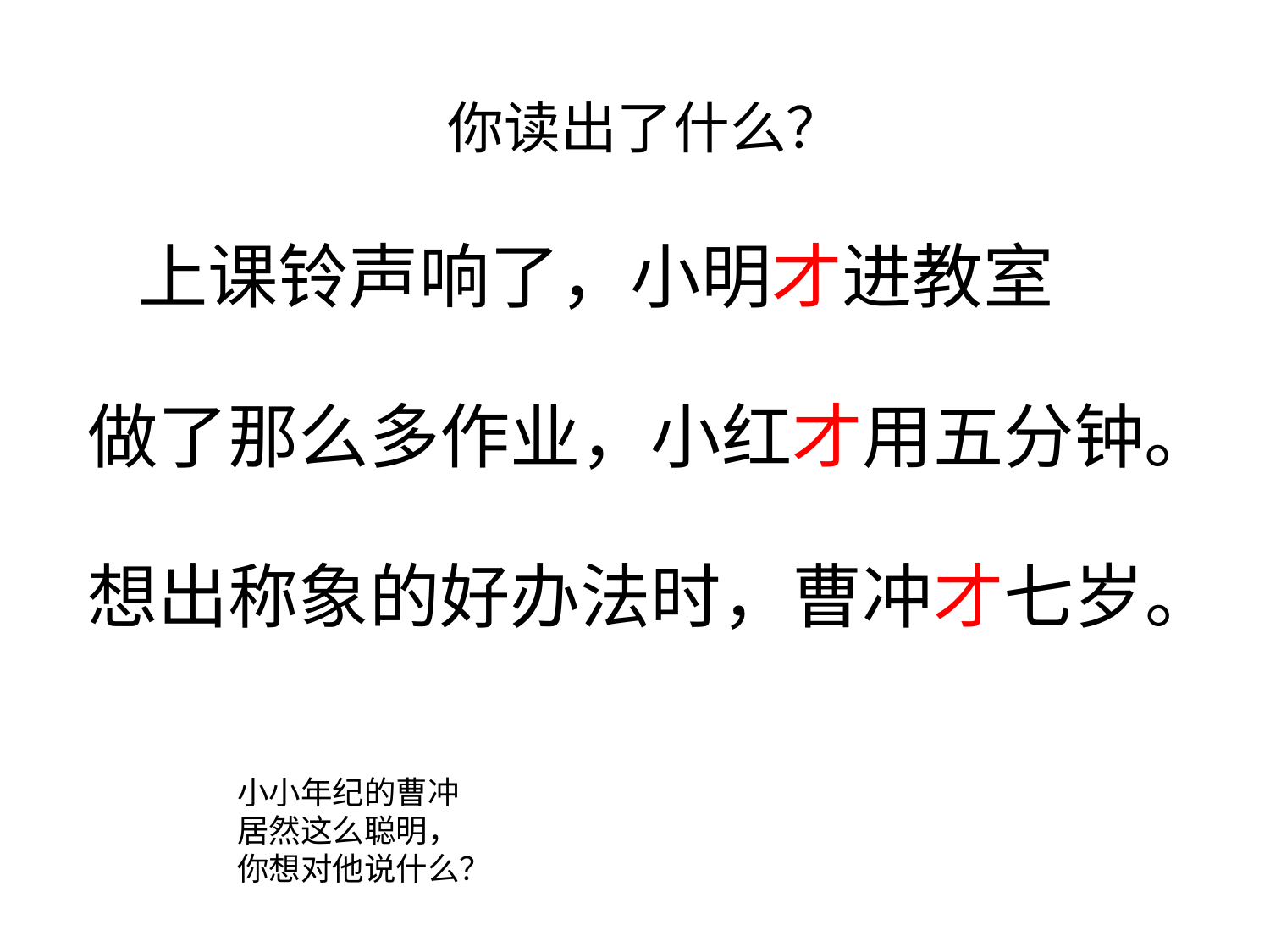

你读出了什么？
上课铃声响了，小明才进教室
做了那么多作业，小红才用五分钟。
想出称象的好办法时，曹冲才七岁。
小小年纪的曹冲居然这么聪明，你想对他说什么？